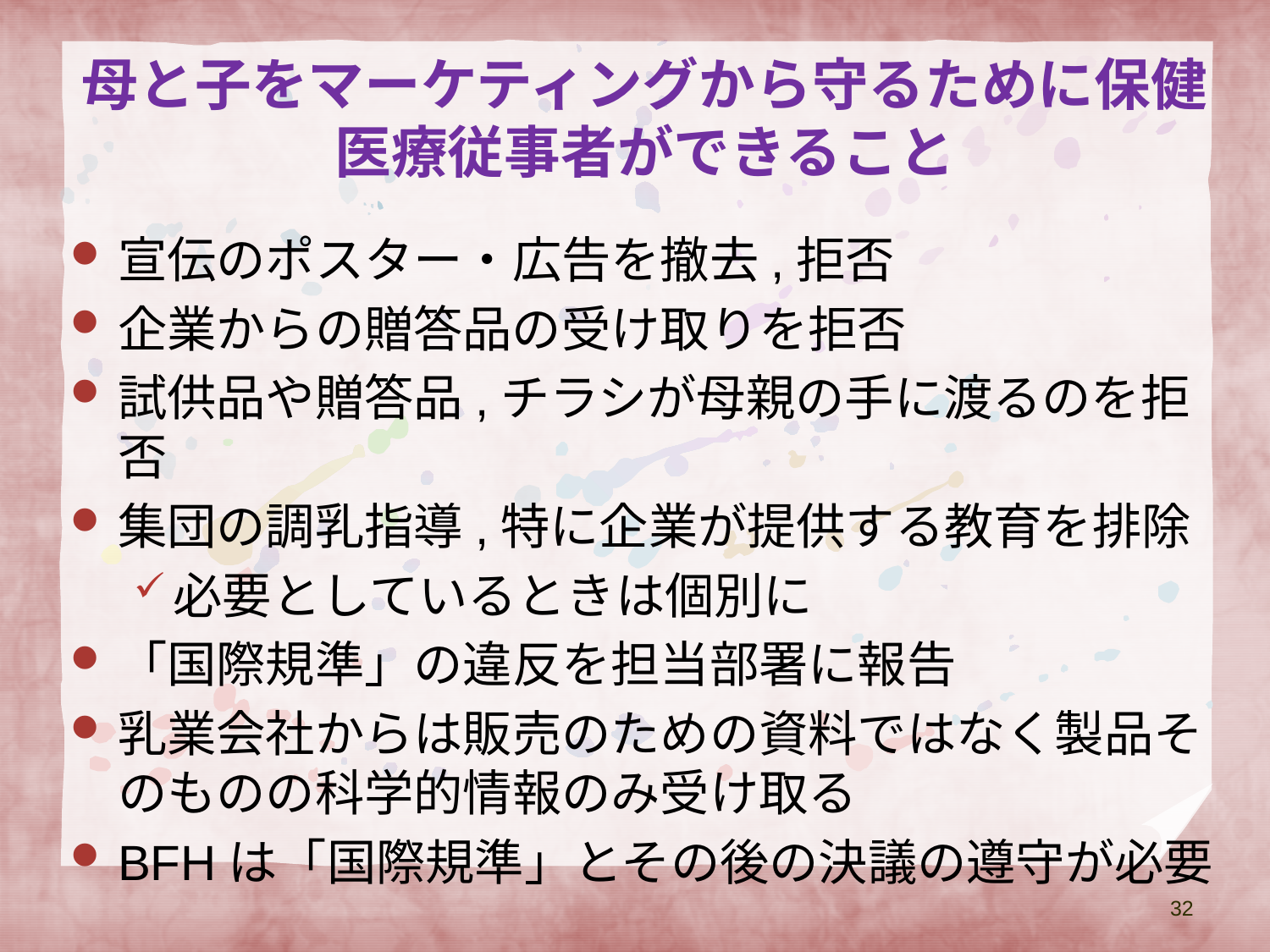

# 母と子をマーケティングから守るために保健医療従事者ができること
宣伝のポスター・広告を撤去,拒否
企業からの贈答品の受け取りを拒否
試供品や贈答品,チラシが母親の手に渡るのを拒否
集団の調乳指導,特に企業が提供する教育を排除
必要としているときは個別に
「国際規準」の違反を担当部署に報告
乳業会社からは販売のための資料ではなく製品そのものの科学的情報のみ受け取る
BFHは「国際規準」とその後の決議の遵守が必要

32